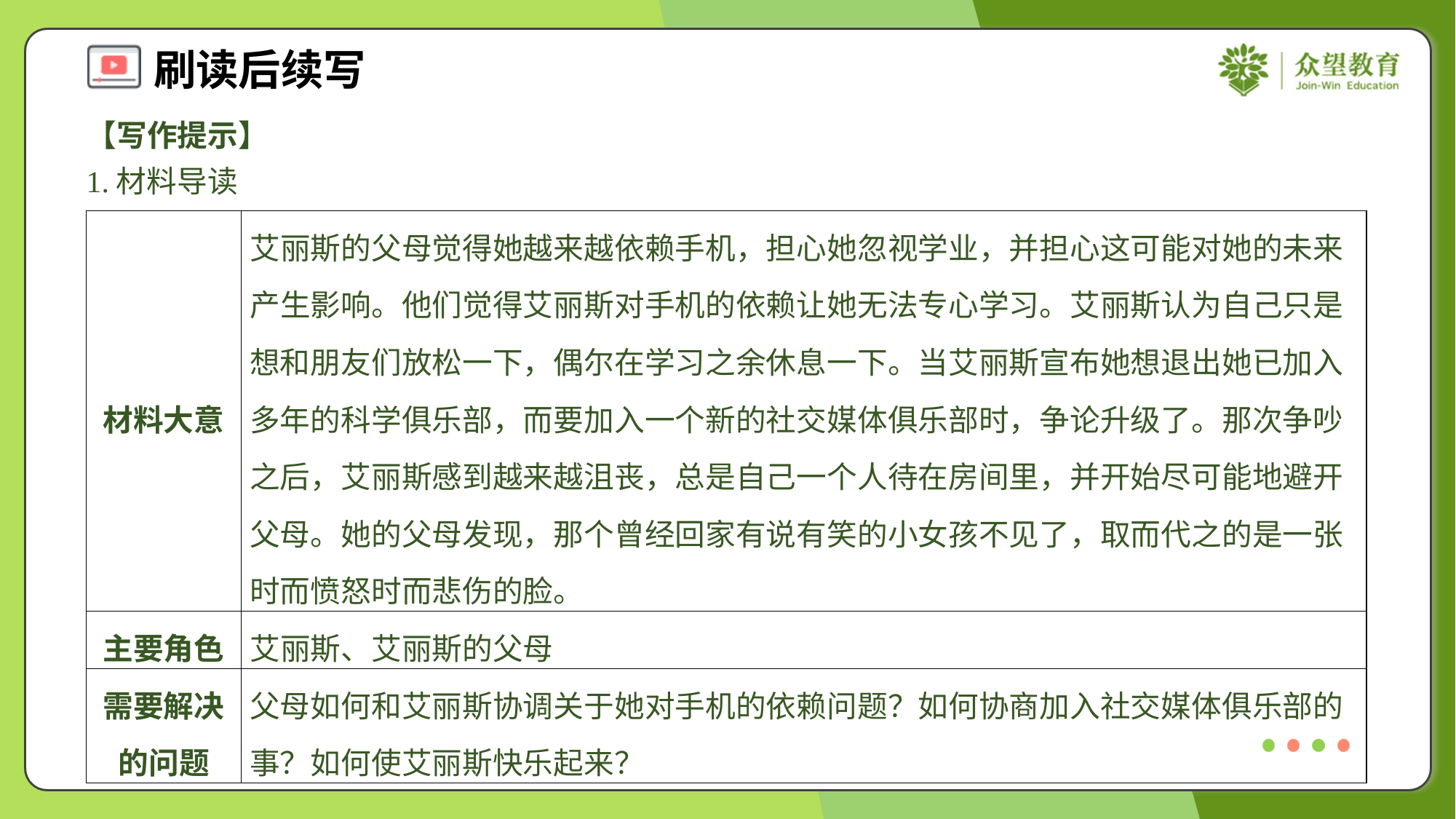

【写作提示】
1.材料导读
| 材料大意 | 艾丽斯的父母觉得她越来越依赖手机，担心她忽视学业，并担心这可能对她的未来产生影响。他们觉得艾丽斯对手机的依赖让她无法专心学习。艾丽斯认为自己只是想和朋友们放松一下，偶尔在学习之余休息一下。当艾丽斯宣布她想退出她已加入多年的科学俱乐部，而要加入一个新的社交媒体俱乐部时，争论升级了。那次争吵之后，艾丽斯感到越来越沮丧，总是自己一个人待在房间里，并开始尽可能地避开父母。她的父母发现，那个曾经回家有说有笑的小女孩不见了，取而代之的是一张时而愤怒时而悲伤的脸。 |
| --- | --- |
| 主要角色 | 艾丽斯、艾丽斯的父母 |
| 需要解决的问题 | 父母如何和艾丽斯协调关于她对手机的依赖问题？如何协商加入社交媒体俱乐部的事？如何使艾丽斯快乐起来？ |